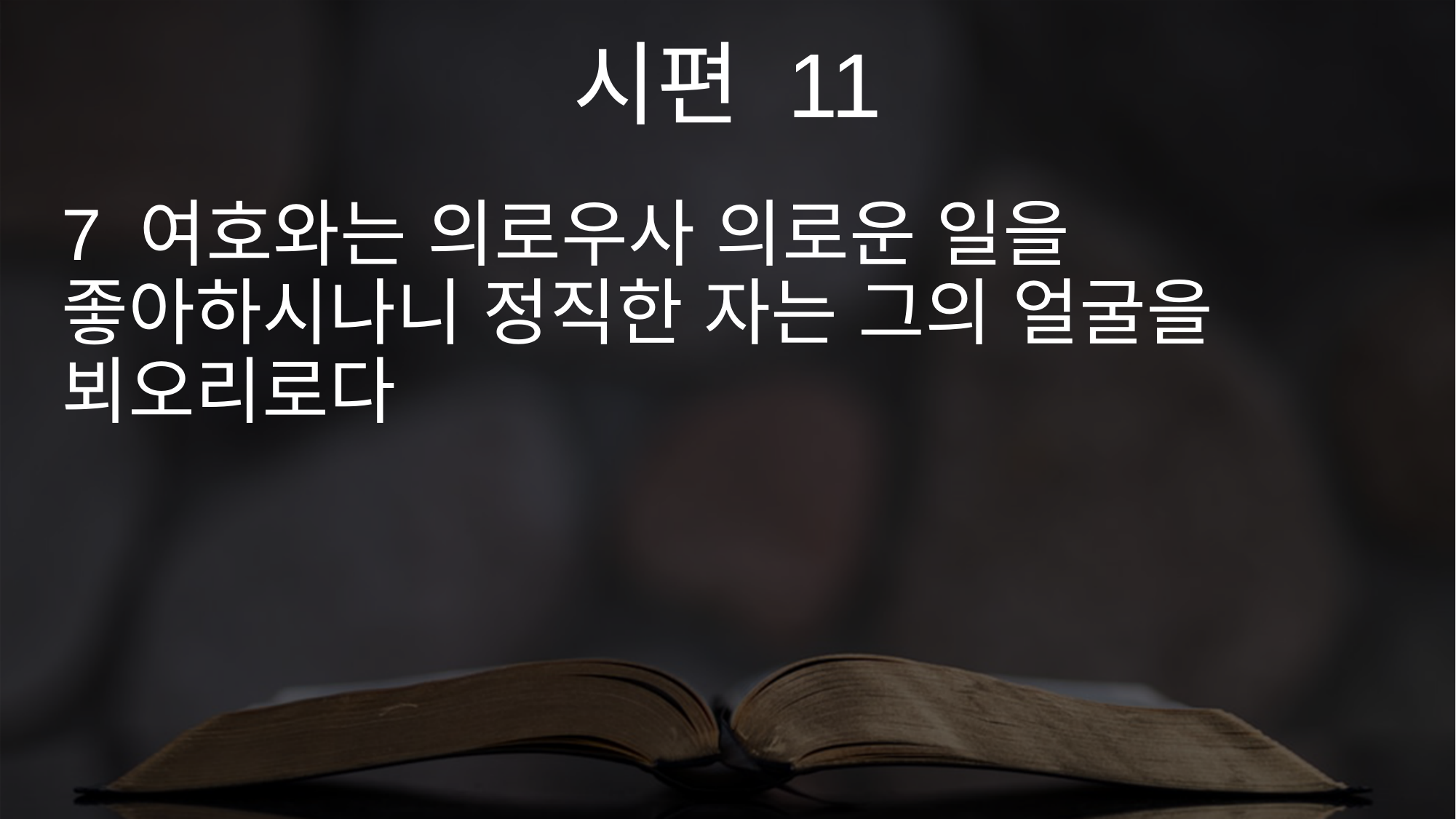

시편 11
7 여호와는 의로우사 의로운 일을 좋아하시나니 정직한 자는 그의 얼굴을 뵈오리로다